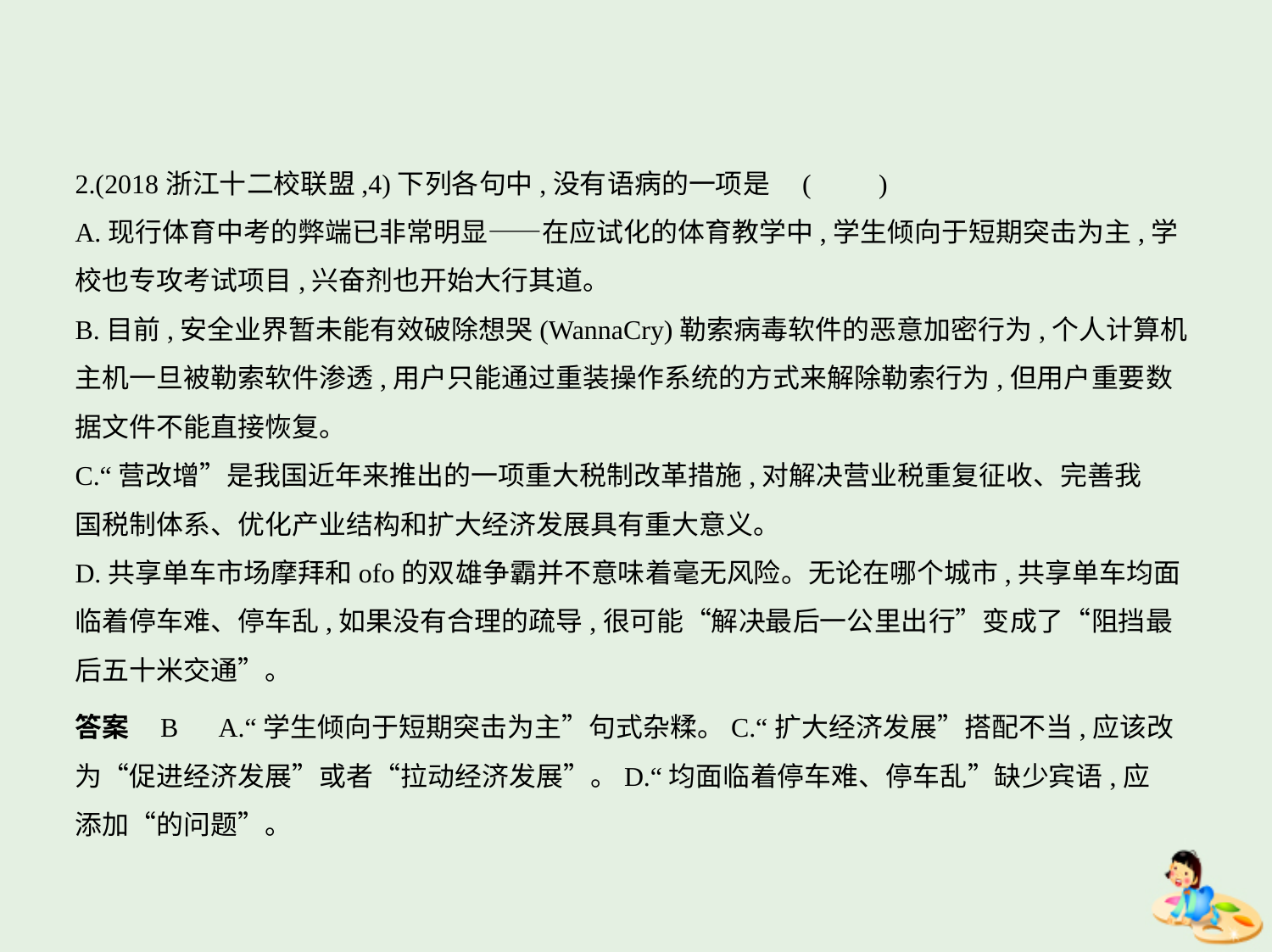

2.(2018浙江十二校联盟,4)下列各句中,没有语病的一项是 (　　)
A.现行体育中考的弊端已非常明显——在应试化的体育教学中,学生倾向于短期突击为主,学
校也专攻考试项目,兴奋剂也开始大行其道。
B.目前,安全业界暂未能有效破除想哭(WannaCry)勒索病毒软件的恶意加密行为,个人计算机
主机一旦被勒索软件渗透,用户只能通过重装操作系统的方式来解除勒索行为,但用户重要数
据文件不能直接恢复。
C.“营改增”是我国近年来推出的一项重大税制改革措施,对解决营业税重复征收、完善我
国税制体系、优化产业结构和扩大经济发展具有重大意义。
D.共享单车市场摩拜和ofo的双雄争霸并不意味着毫无风险。无论在哪个城市,共享单车均面
临着停车难、停车乱,如果没有合理的疏导,很可能“解决最后一公里出行”变成了“阻挡最
后五十米交通”。
答案    B　A.“学生倾向于短期突击为主”句式杂糅。C.“扩大经济发展”搭配不当,应该改
为“促进经济发展”或者“拉动经济发展”。D.“均面临着停车难、停车乱”缺少宾语,应
添加“的问题”。